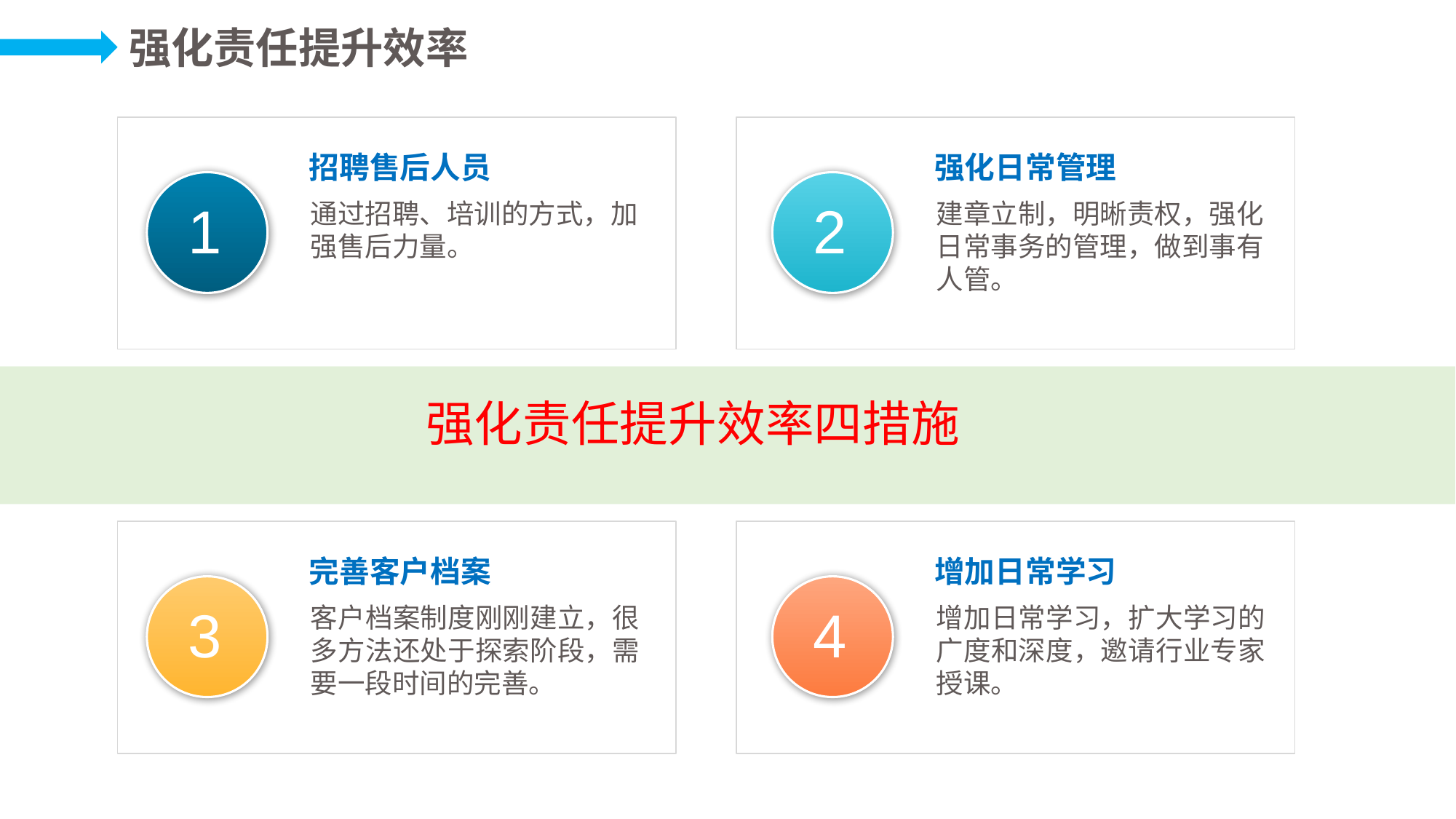

强化责任提升效率

招聘售后人员
强化日常管理

1
2
通过招聘、培训的方式，加强售后力量。
建章立制，明晰责权，强化日常事务的管理，做到事有人管。

强化责任提升效率四措施

完善客户档案
增加日常学习

3
4
客户档案制度刚刚建立，很多方法还处于探索阶段，需要一段时间的完善。
增加日常学习，扩大学习的广度和深度，邀请行业专家授课。